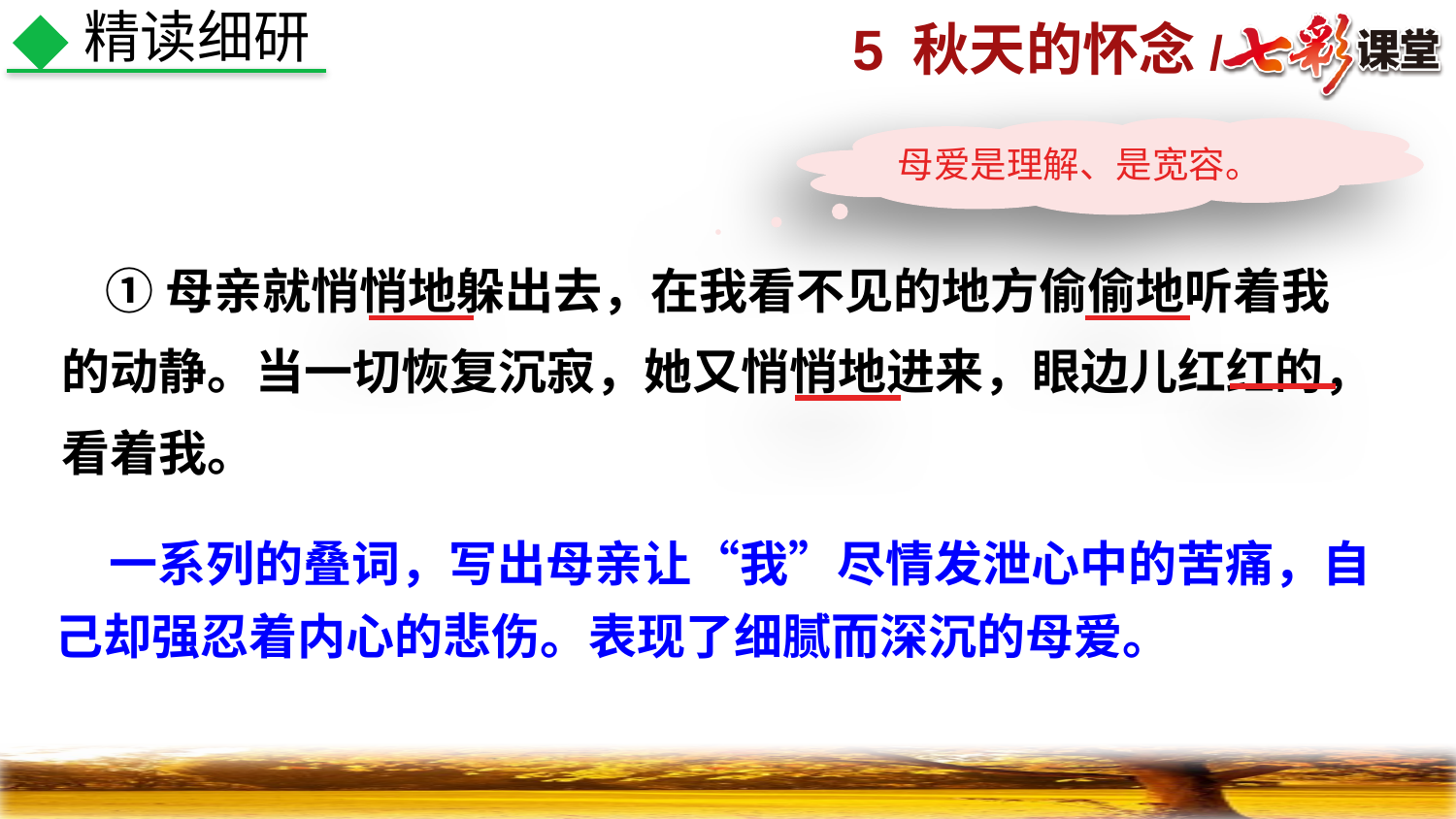

精读细研

母爱是理解、是宽容。
    ①母亲就悄悄地躲出去，在我看不见的地方偷偷地听着我的动静。当一切恢复沉寂，她又悄悄地进来，眼边儿红红的，看着我。

    一系列的叠词，写出母亲让“我”尽情发泄心中的苦痛，自己却强忍着内心的悲伤。表现了细腻而深沉的母爱。